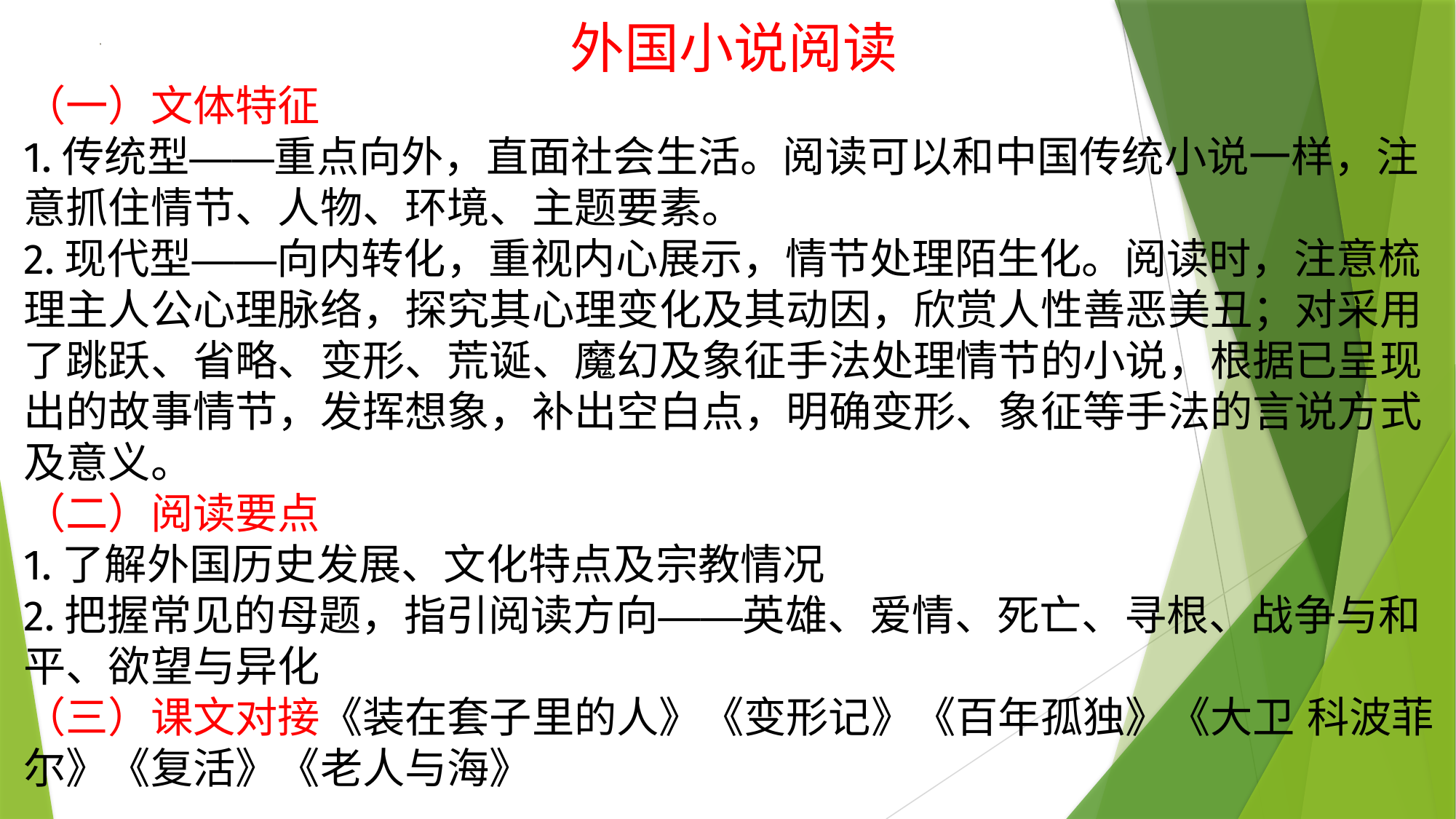

外国小说阅读
（一）文体特征
1.传统型——重点向外，直面社会生活。阅读可以和中国传统小说一样，注意抓住情节、人物、环境、主题要素。
2.现代型——向内转化，重视内心展示，情节处理陌生化。阅读时，注意梳理主人公心理脉络，探究其心理变化及其动因，欣赏人性善恶美丑；对采用了跳跃、省略、变形、荒诞、魔幻及象征手法处理情节的小说，根据已呈现出的故事情节，发挥想象，补出空白点，明确变形、象征等手法的言说方式及意义。
（二）阅读要点
1.了解外国历史发展、文化特点及宗教情况
2.把握常见的母题，指引阅读方向——英雄、爱情、死亡、寻根、战争与和平、欲望与异化
（三）课文对接《装在套子里的人》《变形记》《百年孤独》《大卫 科波菲尔》《复活》《老人与海》